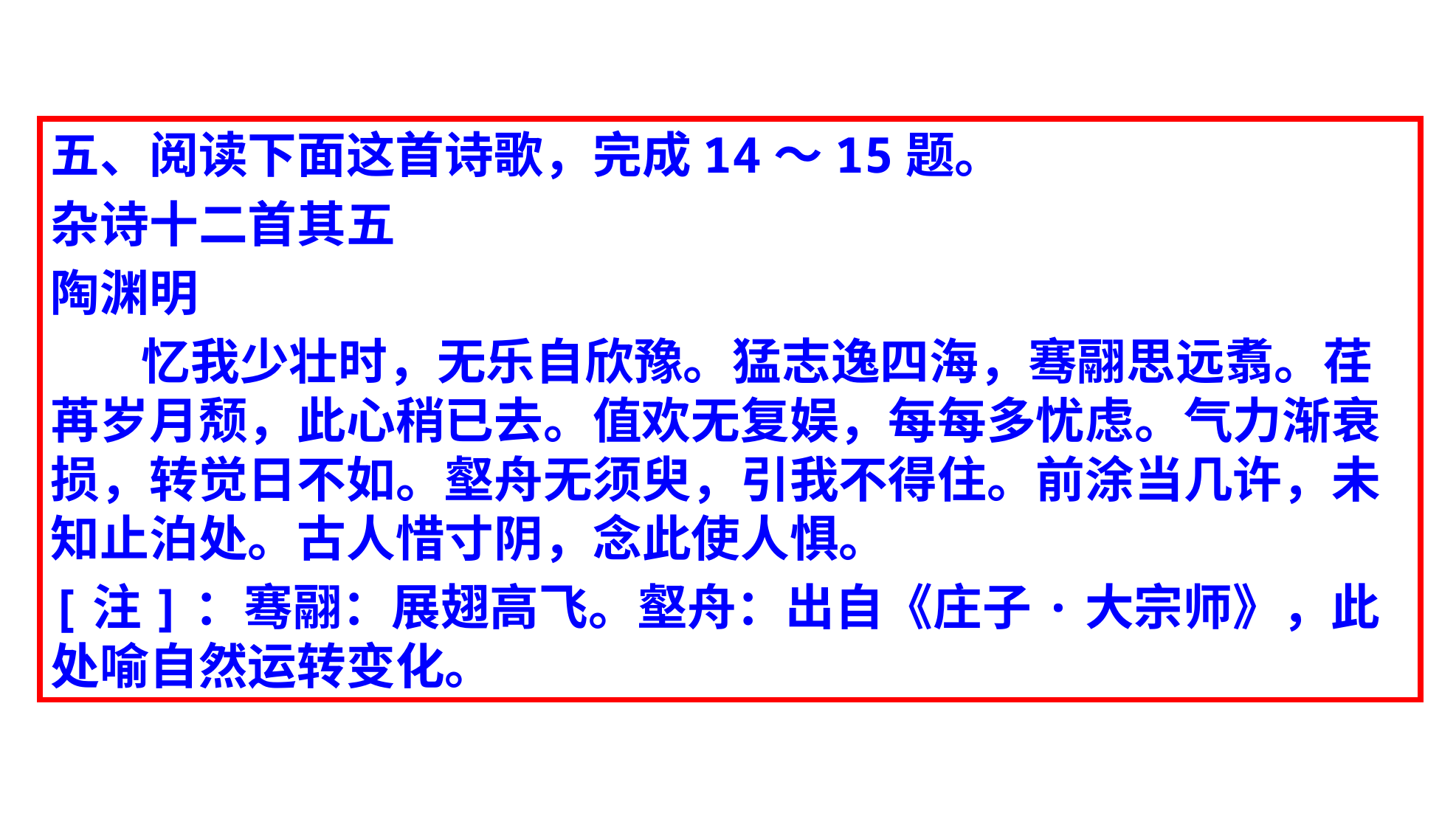

五、阅读下面这首诗歌，完成14～15题。
杂诗十二首其五
陶渊明
       忆我少壮时，无乐自欣豫。猛志逸四海，骞翮思远翥。荏苒岁月颓，此心稍已去。值欢无复娱，每每多忧虑。气力渐衰损，转觉日不如。壑舟无须臾，引我不得住。前涂当几许，未知止泊处。古人惜寸阴，念此使人惧。
[注]：骞翮：展翅高飞。壑舟：出自《庄子·大宗师》，此处喻自然运转变化。